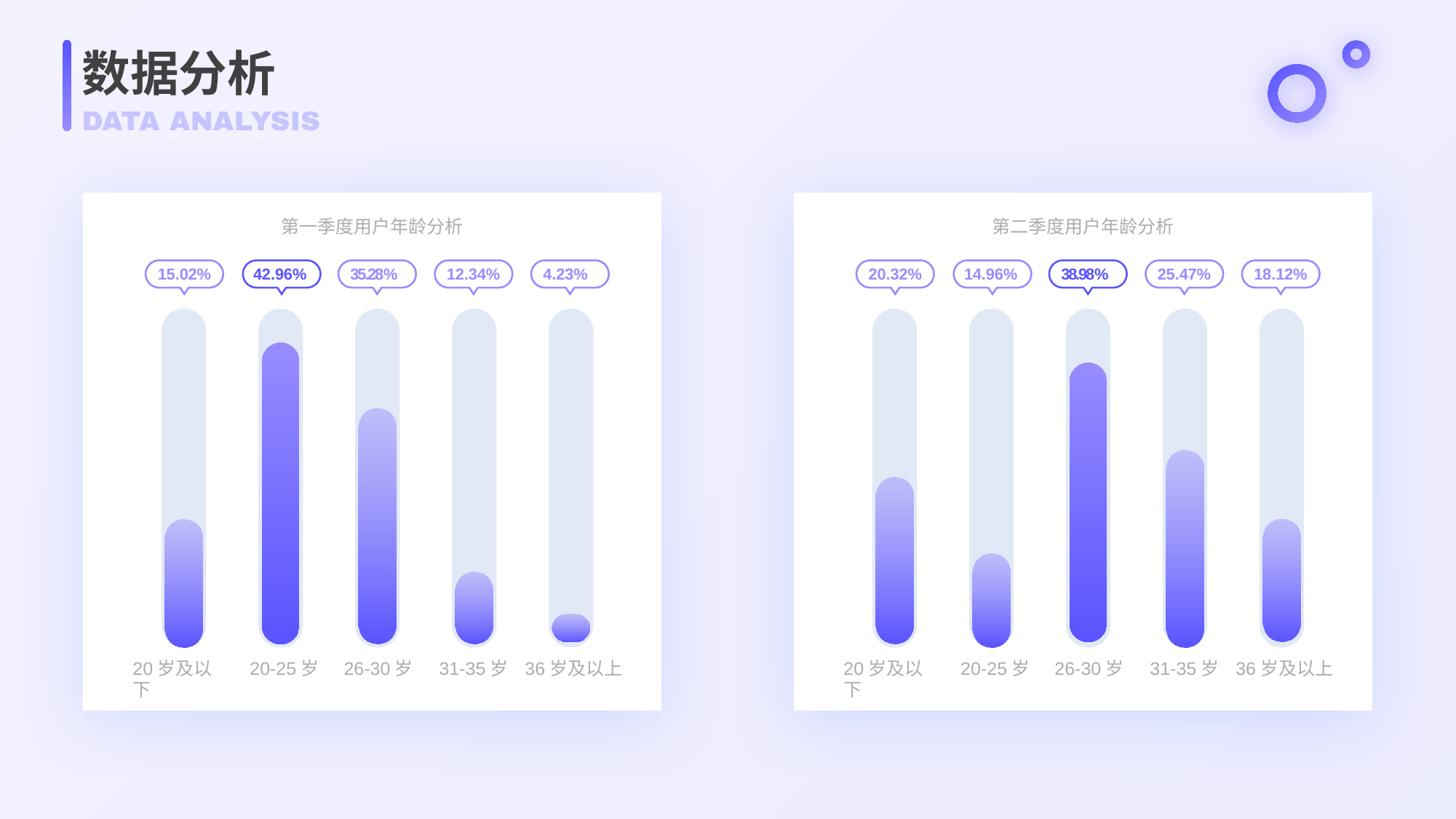

数据分析
DATA ANALYSIS

第一季度用户年龄分析
第二季度用户年龄分析
15.02%
20.32%
42.96%
14.96%
35.28%
12.34%
4.23%
38.98%
25.47%
18.12%

20岁及以下
20-25岁
26-30岁
31-35岁
36岁及以上
20岁及以下
20-25岁
26-30岁
31-35岁
36岁及以上